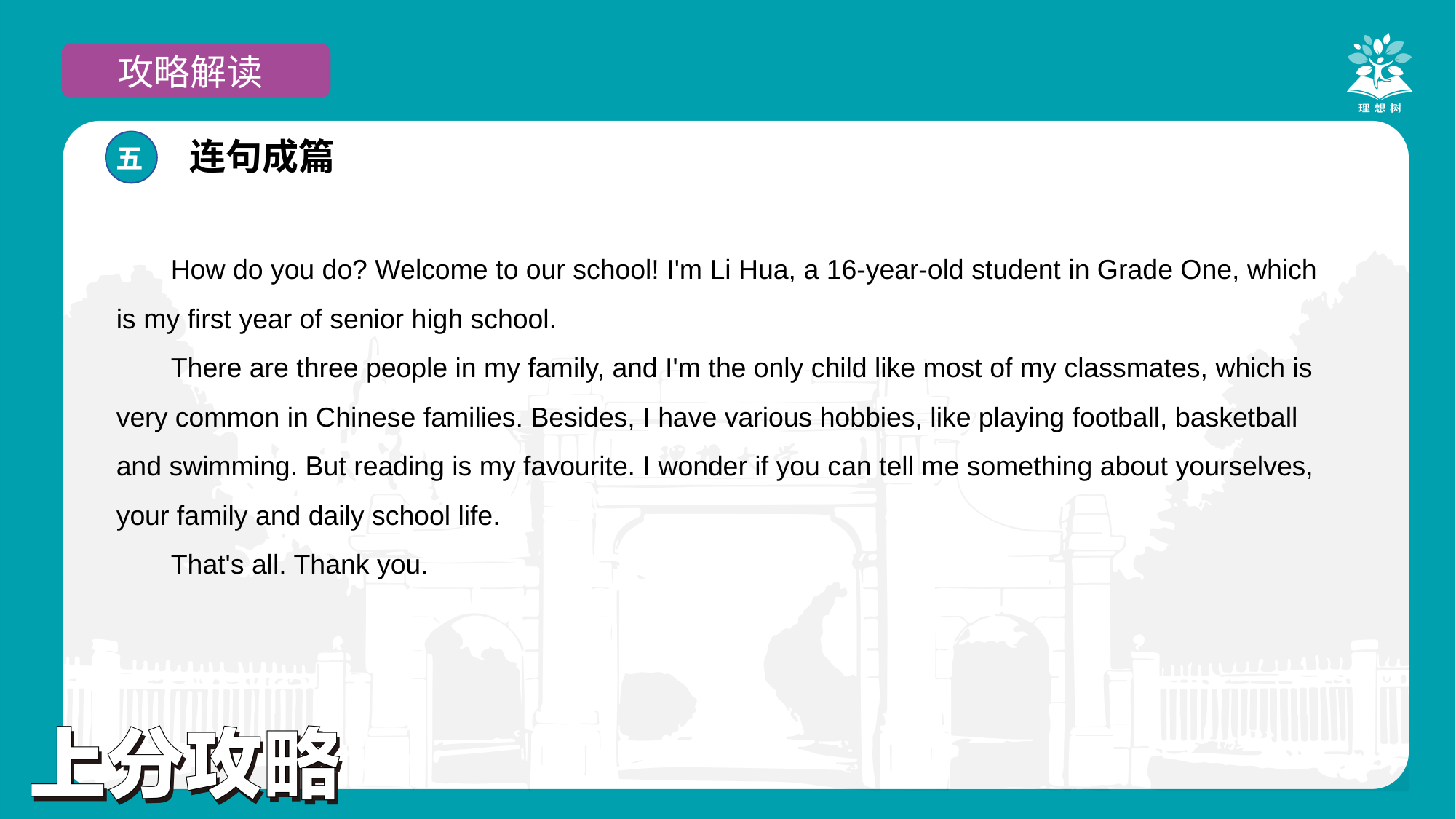

攻略解读
连句成篇

五
How do you do? Welcome to our school! I'm Li Hua, a 16-year-old student in Grade One, which is my first year of senior high school.
There are three people in my family, and I'm the only child like most of my classmates, which is very common in Chinese families. Besides, I have various hobbies, like playing football, basketball and swimming. But reading is my favourite. I wonder if you can tell me something about yourselves, your family and daily school life.
That's all. Thank you.